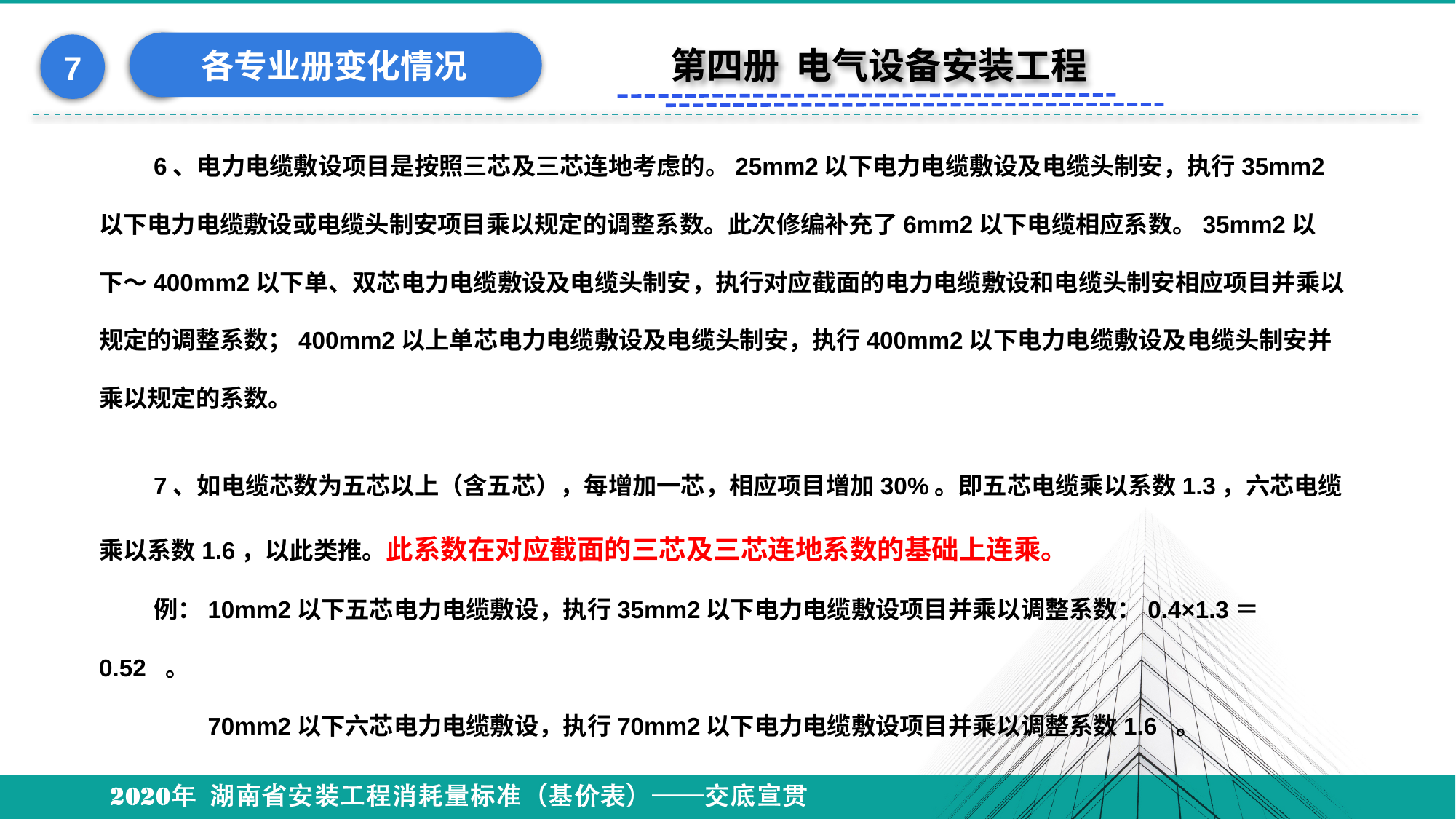

各专业册变化情况

7
第四册  电气设备安装工程
6、电力电缆敷设项目是按照三芯及三芯连地考虑的。25mm2以下电力电缆敷设及电缆头制安，执行35mm2以下电力电缆敷设或电缆头制安项目乘以规定的调整系数。此次修编补充了6mm2以下电缆相应系数。35mm2以下～400mm2以下单、双芯电力电缆敷设及电缆头制安，执行对应截面的电力电缆敷设和电缆头制安相应项目并乘以规定的调整系数；400mm2以上单芯电力电缆敷设及电缆头制安，执行400mm2以下电力电缆敷设及电缆头制安并乘以规定的系数。

7、如电缆芯数为五芯以上（含五芯），每增加一芯，相应项目增加30%。即五芯电缆乘以系数1.3，六芯电缆乘以系数1.6，以此类推。此系数在对应截面的三芯及三芯连地系数的基础上连乘。
例：10mm2以下五芯电力电缆敷设，执行35mm2以下电力电缆敷设项目并乘以调整系数：0.4×1.3＝0.52  。
　　70mm2以下六芯电力电缆敷设，执行70mm2以下电力电缆敷设项目并乘以调整系数1.6  。